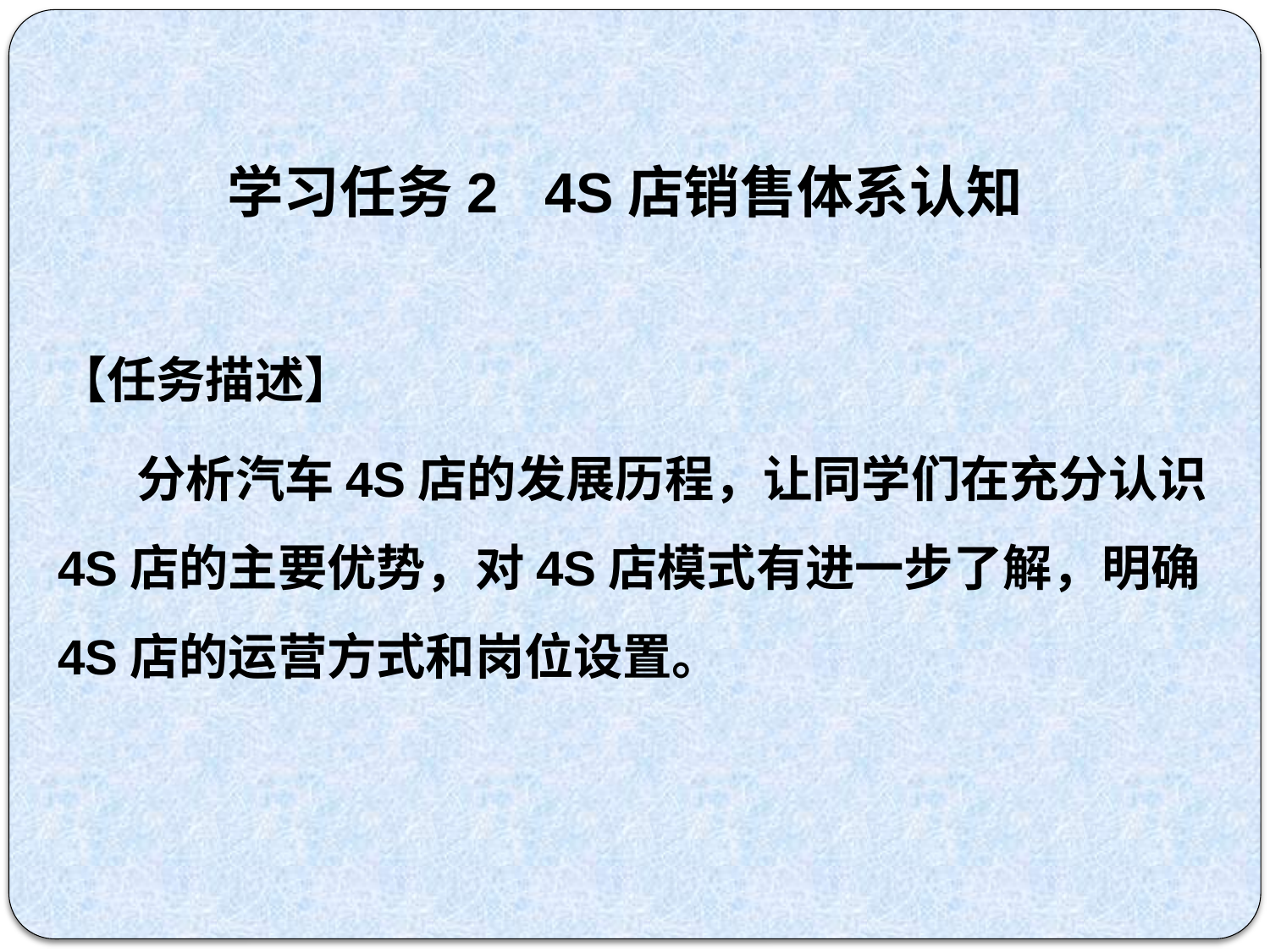

学习任务2   4S店销售体系认知
【任务描述】
      分析汽车4S店的发展历程，让同学们在充分认识4S店的主要优势，对4S店模式有进一步了解，明确4S店的运营方式和岗位设置。